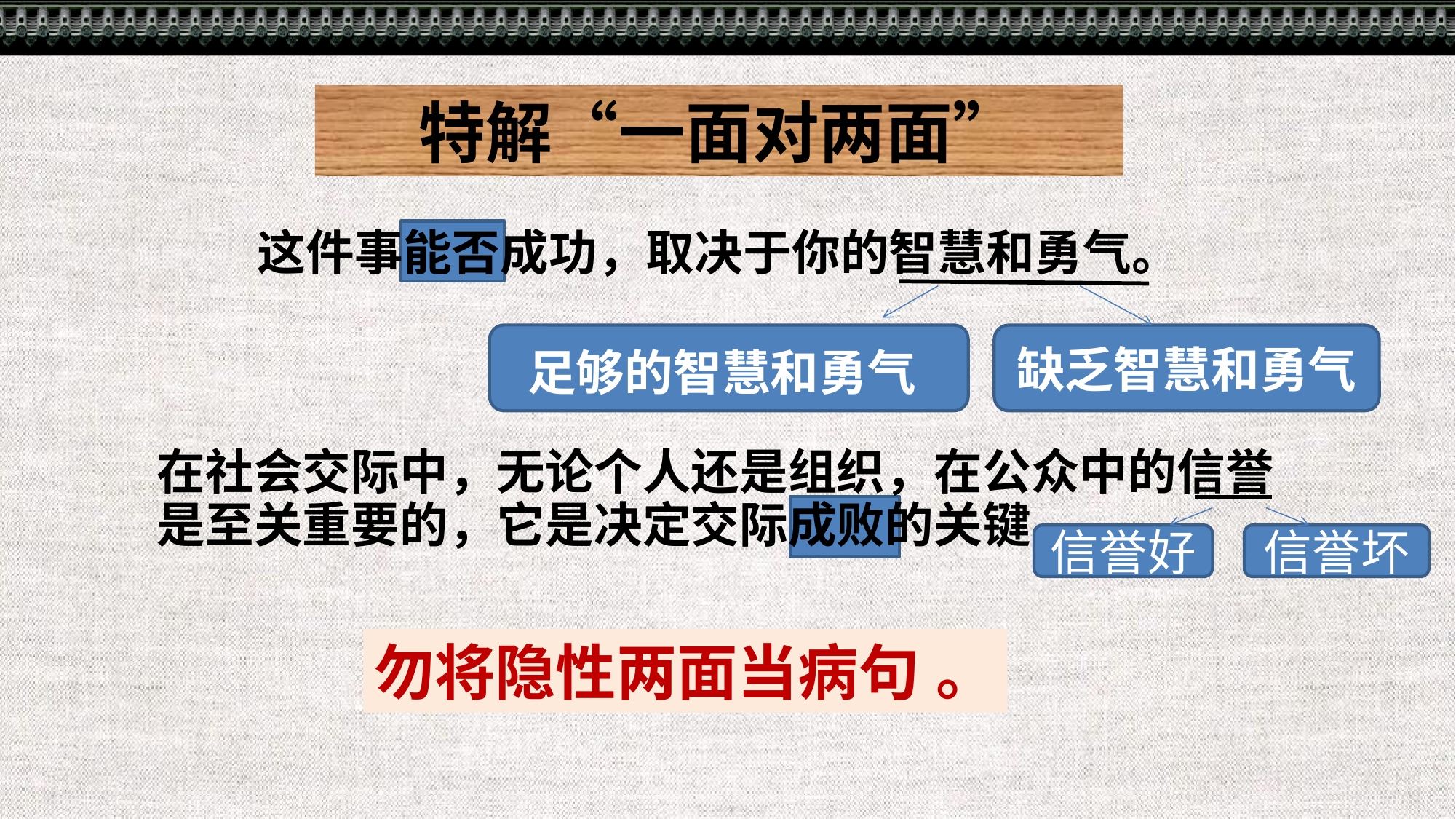

特解“一面对两面”
这件事能否成功，取决于你的智慧和勇气。

缺乏智慧和勇气
足够的智慧和勇气
在社会交际中，无论个人还是组织，在公众中的信誉是至关重要的，它是决定交际成败的关键。

信誉好
信誉坏
勿将隐性两面当病句 。